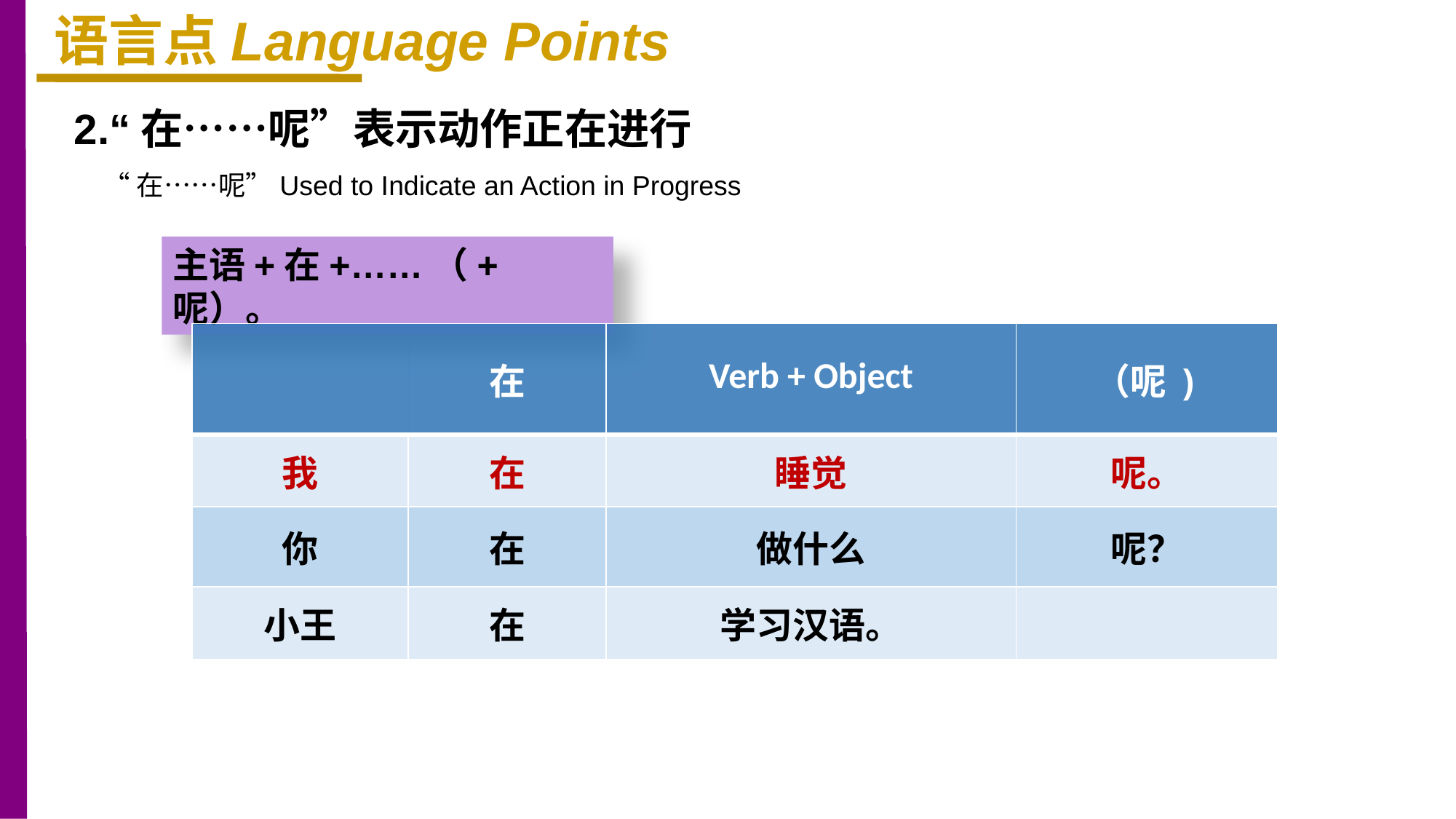

语言点Language Points
2.“在……呢”表示动作正在进行
   “在……呢”Used to Indicate an Action in Progress
主语+在+……（+呢）。
|  | 在 | Verb + Object | （呢) |
| --- | --- | --- | --- |
| 我 | 在 | 睡觉 | 呢。 |
| 你 | 在 | 做什么 | 呢？ |
| 小王 | 在 | 学习汉语。 |  |